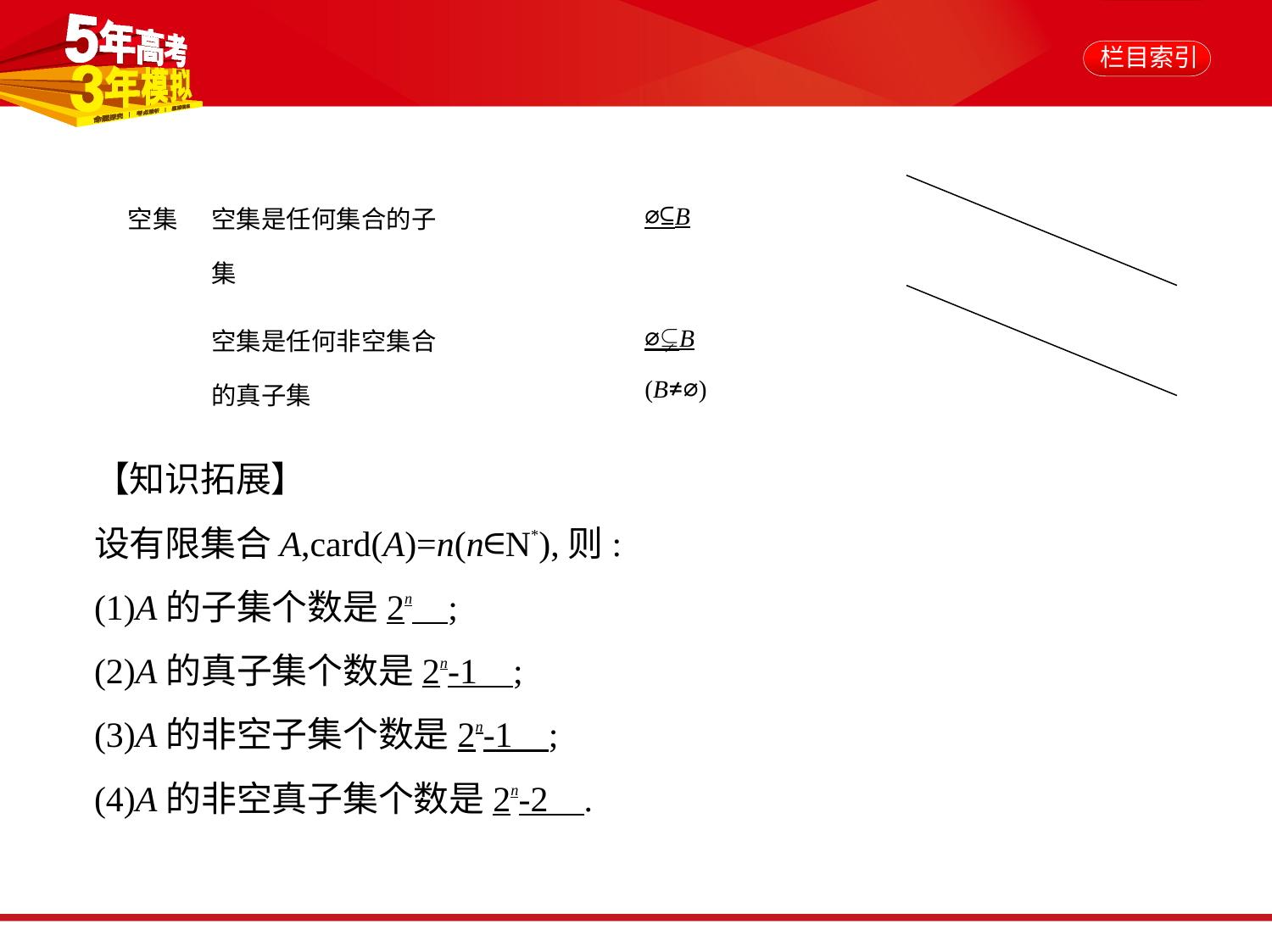

| 空集 | 空集是任何集合的子 集 | ⌀⊆B |  |
| --- | --- | --- | --- |
|  | 空集是任何非空集合 的真子集 | ⌀⫋B (B≠⌀) |  |
【知识拓展】
设有限集合A,card(A)=n(n∈N*),则:
(1)A的子集个数是2n    ;
(2)A的真子集个数是2n-1    ;
(3)A的非空子集个数是2n-1    ;
(4)A的非空真子集个数是2n-2    .